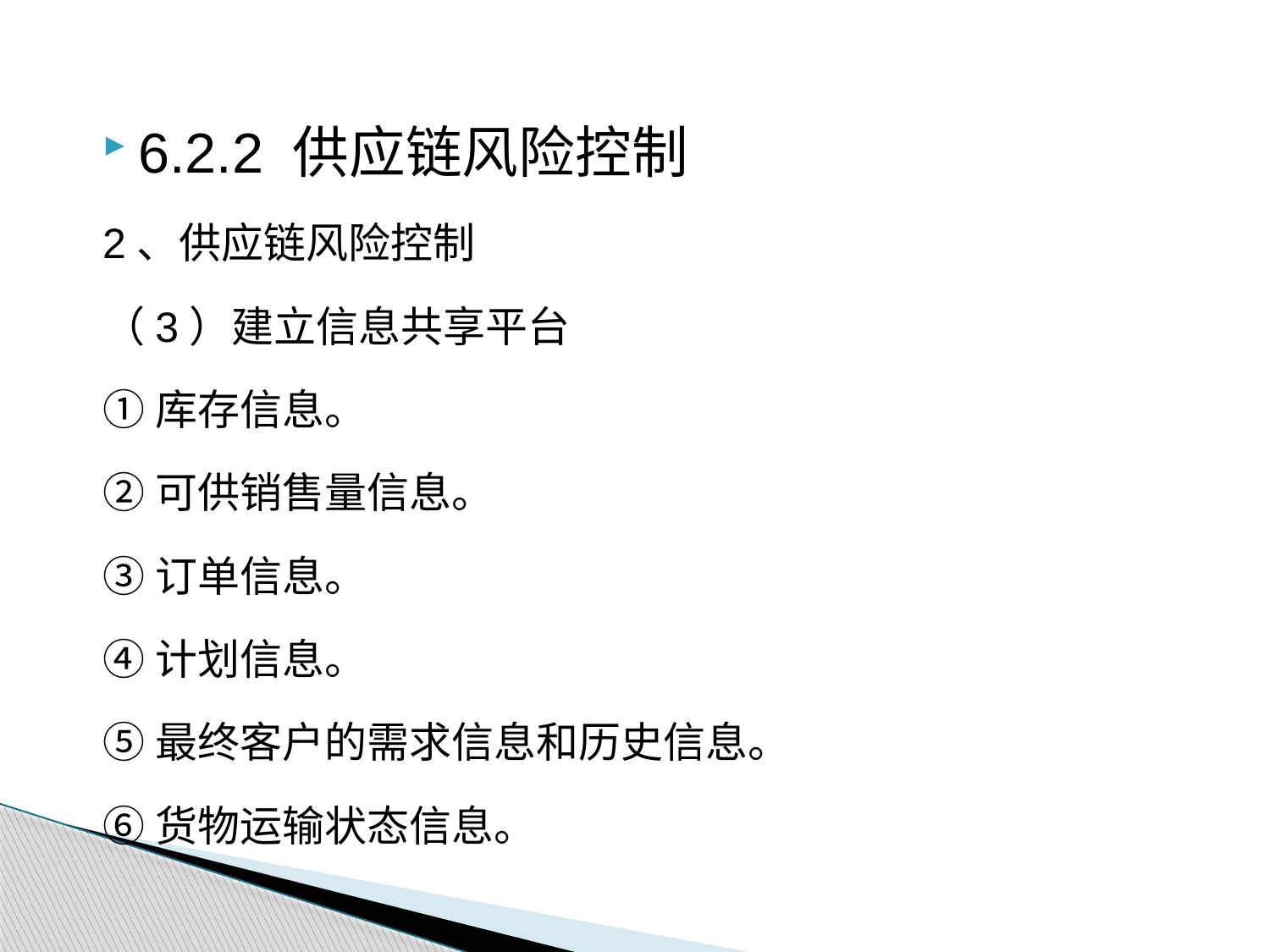

6.2.2 供应链风险控制
2、供应链风险控制
（3）建立信息共享平台
①库存信息。
②可供销售量信息。
③订单信息。
④计划信息。
⑤最终客户的需求信息和历史信息。
⑥货物运输状态信息。